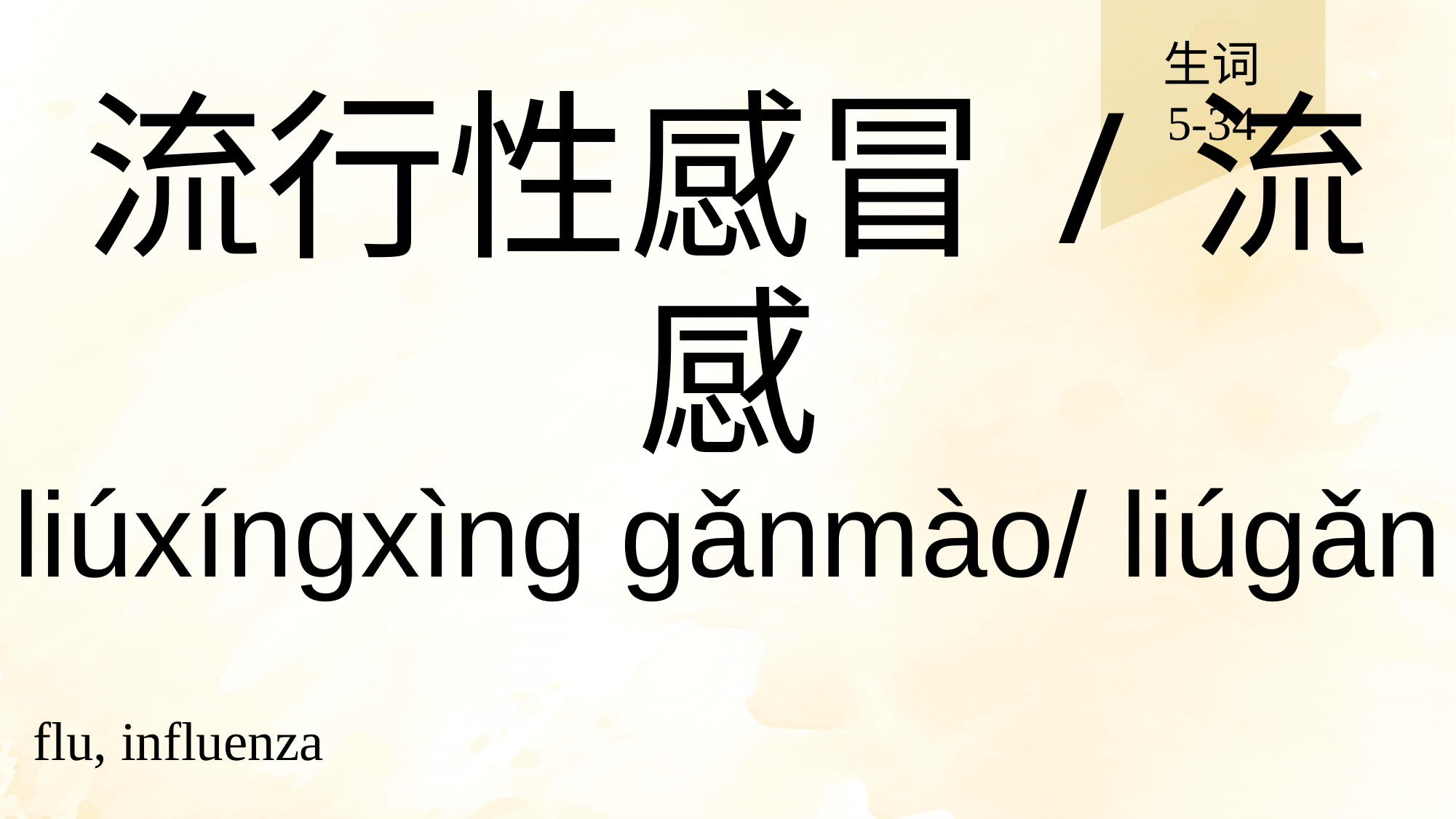

生词
5-34
# 流行性感冒/流感
liúxíngxìng gǎnmào/ liúgǎn
flu, influenza